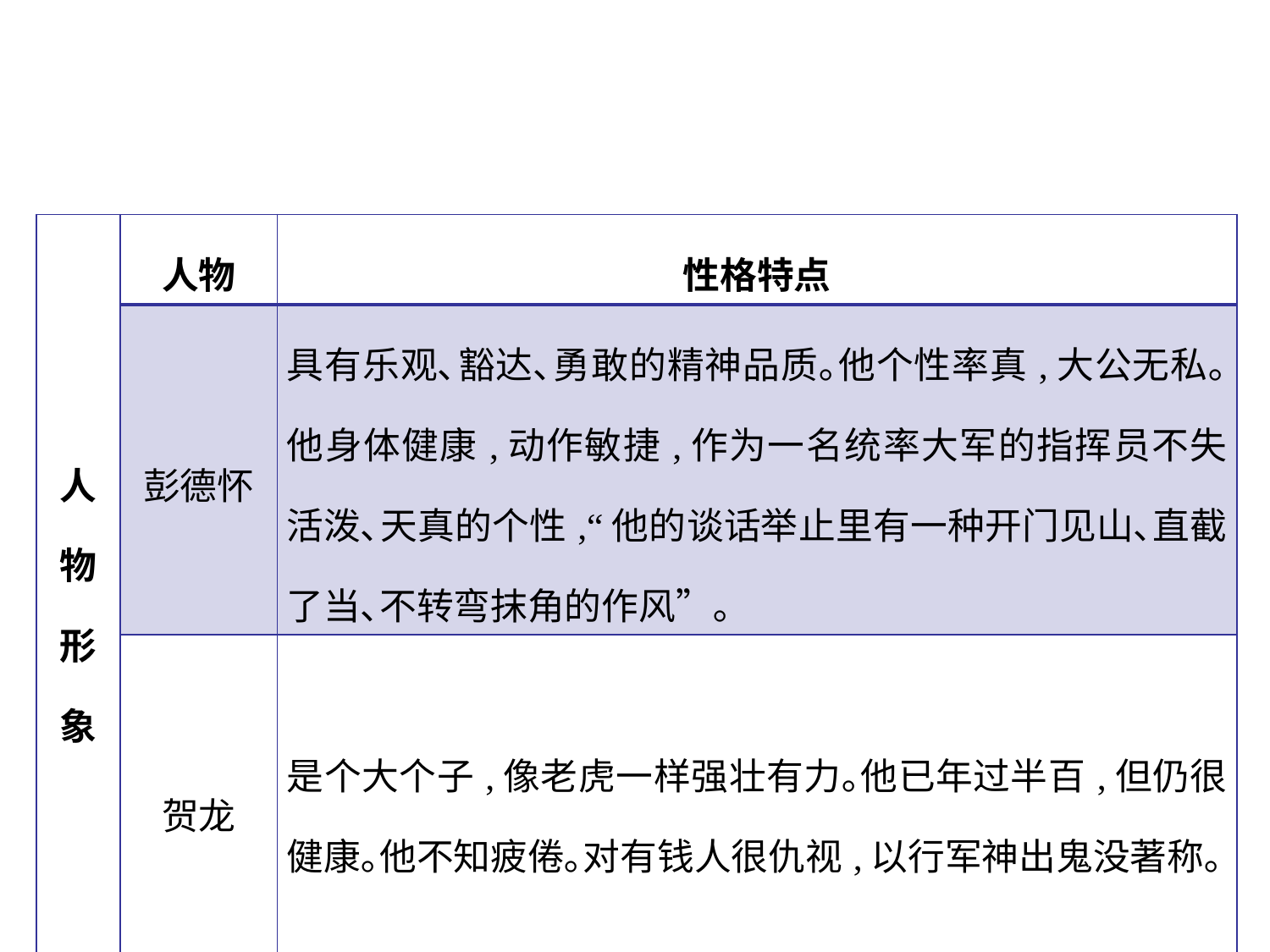

| 人物形象 | 人物 | 性格特点 |
| --- | --- | --- |
|  | 彭德怀 | 具有乐观､豁达､勇敢的精神品质｡他个性率真,大公无私｡他身体健康,动作敏捷,作为一名统率大军的指挥员不失活泼､天真的个性,“他的谈话举止里有一种开门见山､直截了当､不转弯抹角的作风”｡ |
|  | 贺龙 | 是个大个子,像老虎一样强壮有力｡他已年过半百,但仍很健康｡他不知疲倦｡对有钱人很仇视,以行军神出鬼没著称｡ |